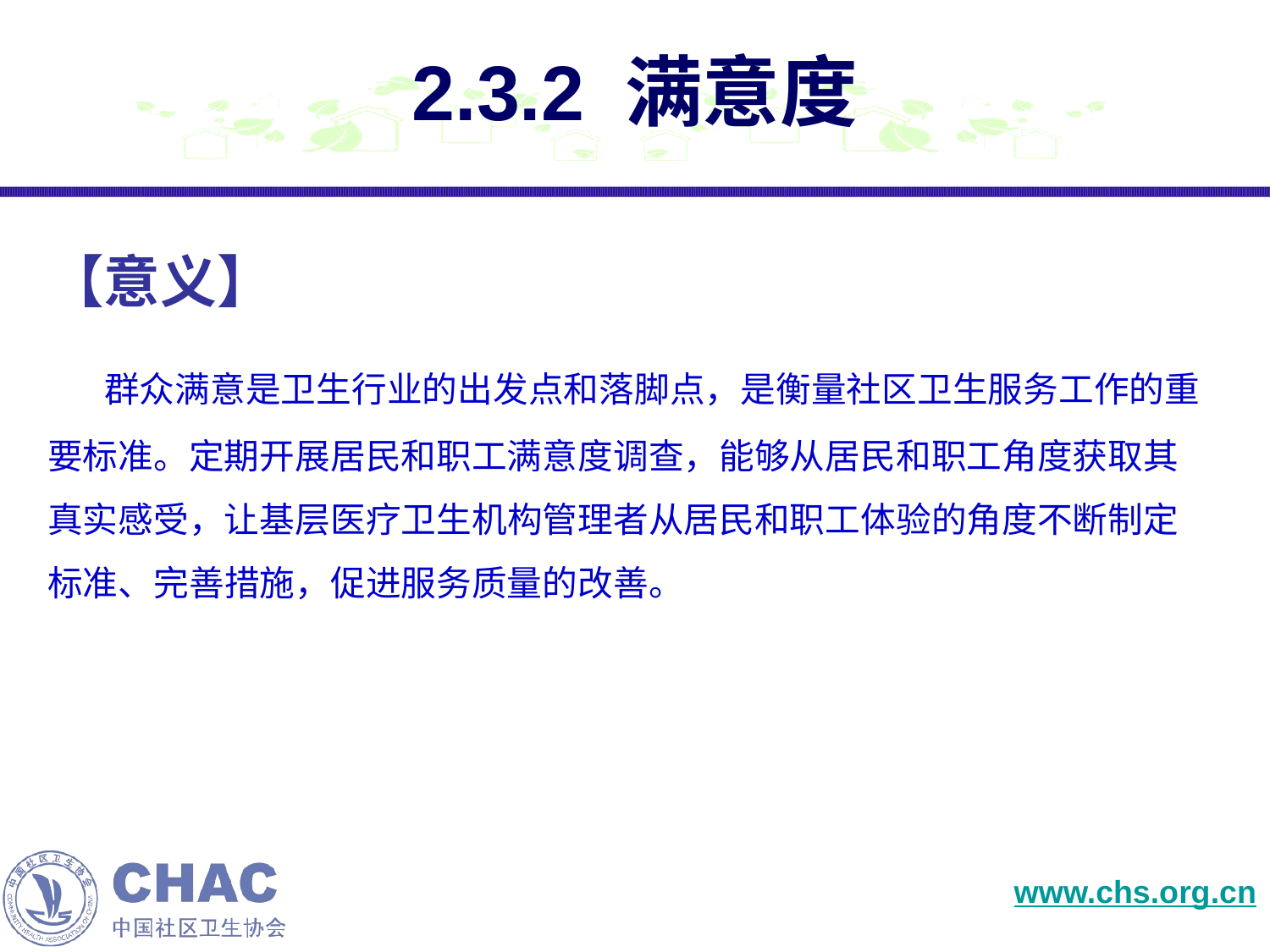

# 2.3.2 满意度
【意义】
    群众满意是卫生行业的出发点和落脚点，是衡量社区卫生服务工作的重要标准。定期开展居民和职工满意度调查，能够从居民和职工角度获取其真实感受，让基层医疗卫生机构管理者从居民和职工体验的角度不断制定标准、完善措施，促进服务质量的改善。